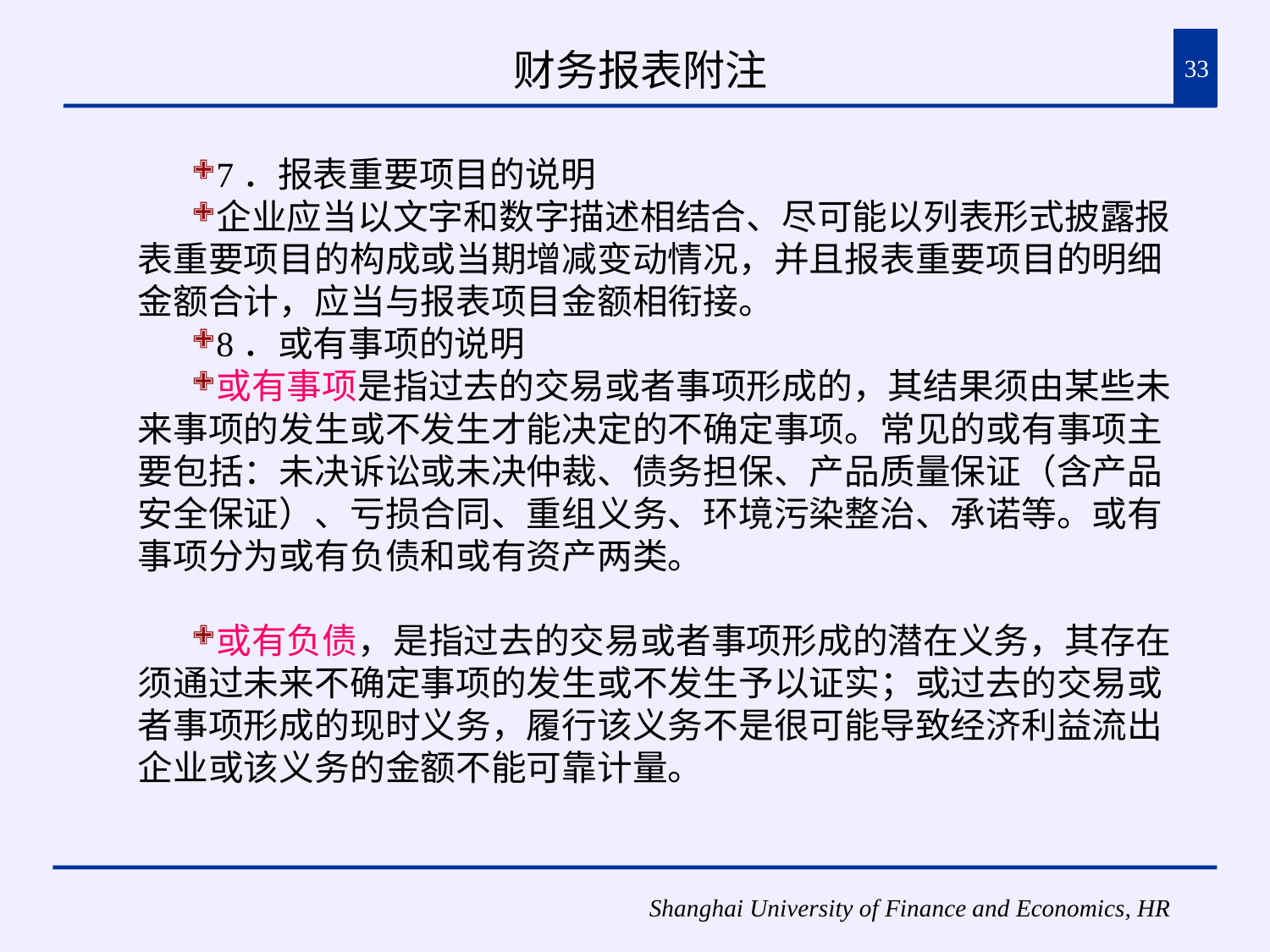

# 财务报表附注
33
7．报表重要项目的说明
企业应当以文字和数字描述相结合、尽可能以列表形式披露报表重要项目的构成或当期增减变动情况，并且报表重要项目的明细金额合计，应当与报表项目金额相衔接。
8．或有事项的说明
或有事项是指过去的交易或者事项形成的，其结果须由某些未来事项的发生或不发生才能决定的不确定事项。常见的或有事项主要包括：未决诉讼或未决仲裁、债务担保、产品质量保证（含产品安全保证）、亏损合同、重组义务、环境污染整治、承诺等。或有事项分为或有负债和或有资产两类。

或有负债，是指过去的交易或者事项形成的潜在义务，其存在须通过未来不确定事项的发生或不发生予以证实；或过去的交易或者事项形成的现时义务，履行该义务不是很可能导致经济利益流出企业或该义务的金额不能可靠计量。